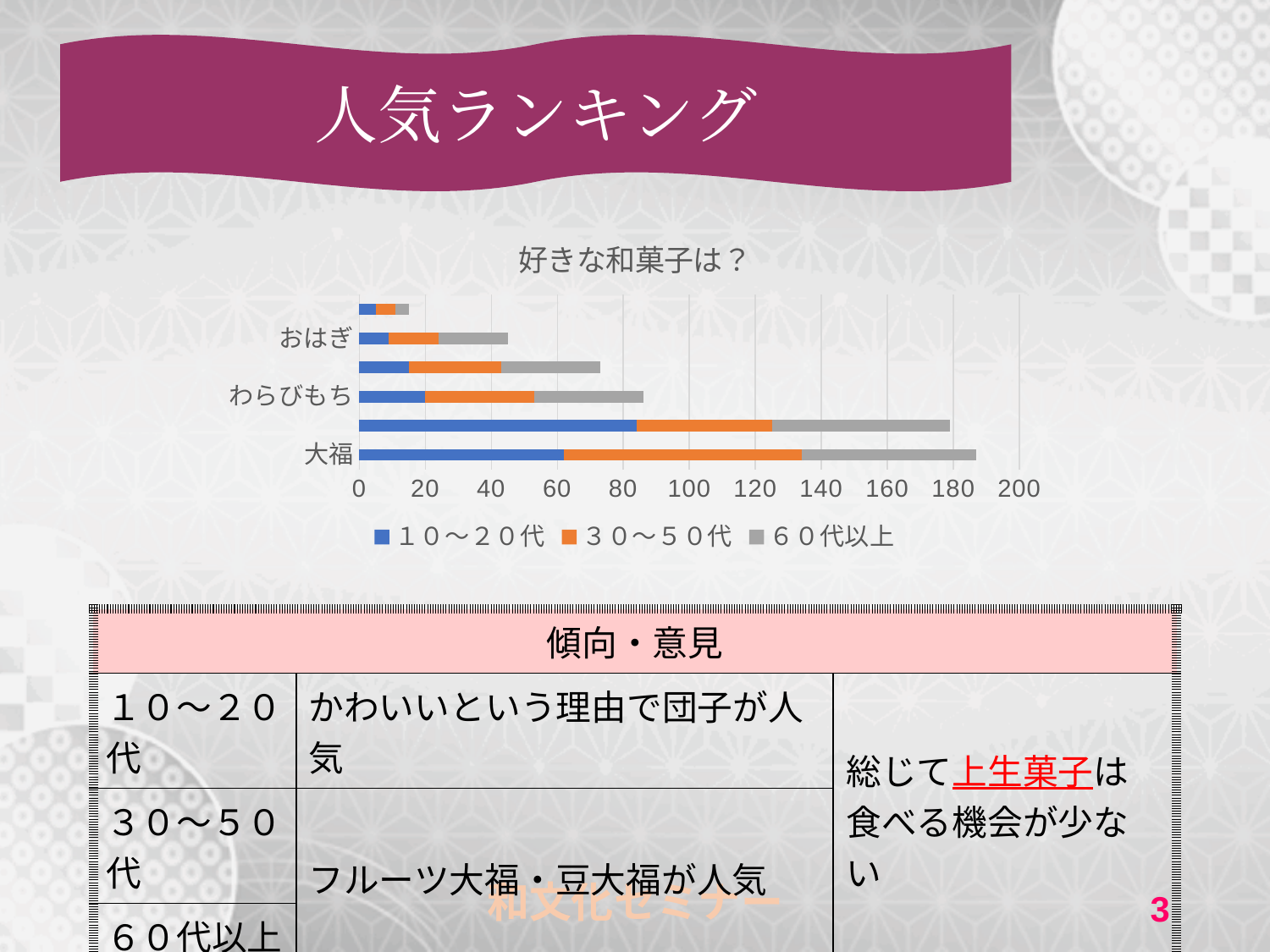

人気ランキング

### Chart: 好きな和菓子は？

| Category | １０～２０代 | ３０～５０代 | ６０代以上 |
|---|---|---|---|
| 大福 | 62.0 | 72.0 | 53.0 |
| 団子 | 84.0 | 41.0 | 54.0 |
| わらびもち | 20.0 | 33.0 | 33.0 |
| たい焼き | 15.0 | 28.0 | 30.0 |
| おはぎ | 9.0 | 15.0 | 21.0 |
| その他 | 5.0 | 6.0 | 4.0 |
| 傾向・意見 |  |  |
| --- | --- | --- |
| １０～２０代 | かわいいという理由で団子が人気 | 総じて上生菓子は 食べる機会が少ない |
| ３０～５０代 | フルーツ大福・豆大福が人気 |  |
| ６０代以上 |  |  |
3